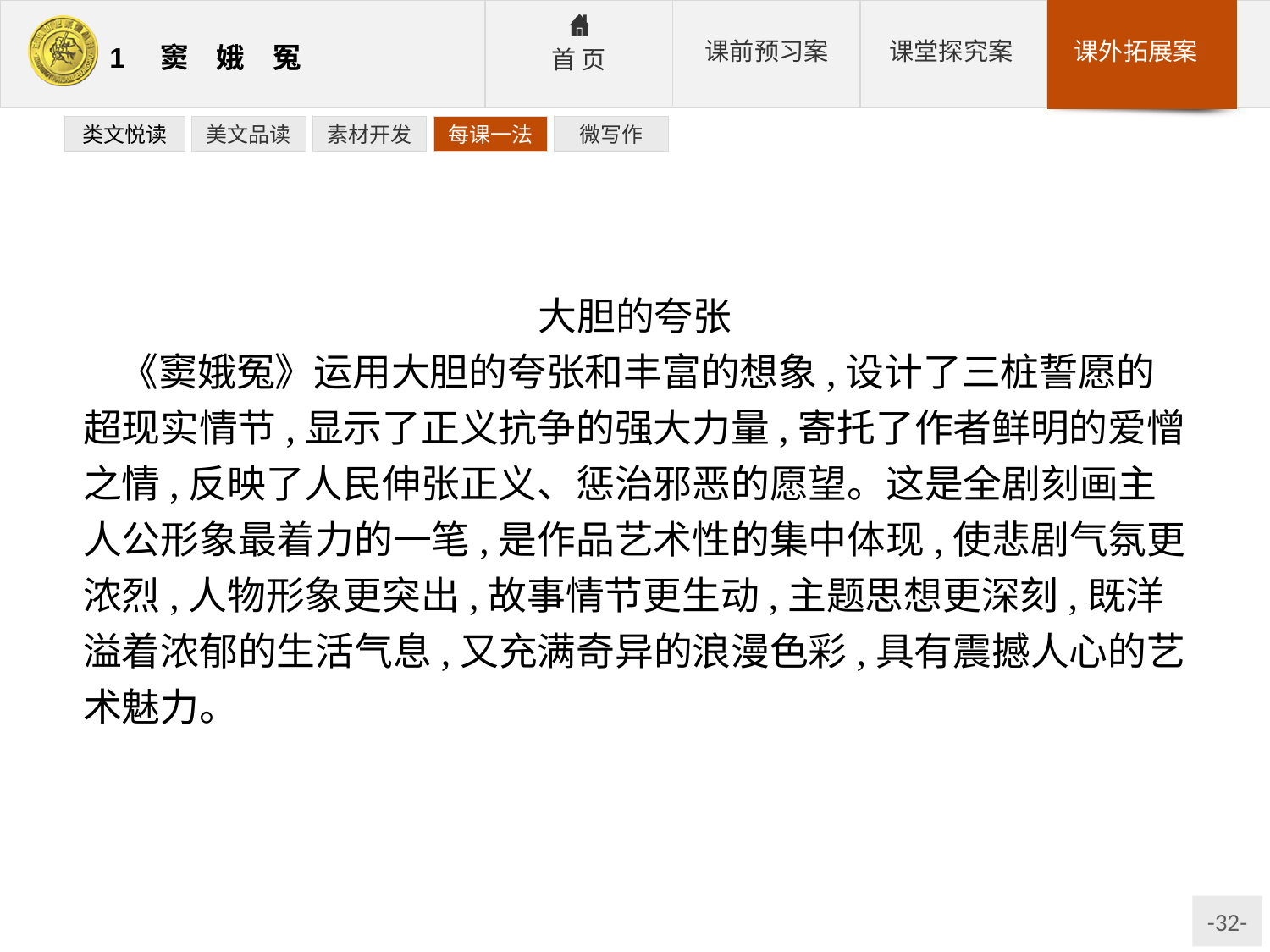

类文悦读
美文品读
素材开发
每课一法
微写作
大胆的夸张
《窦娥冤》运用大胆的夸张和丰富的想象,设计了三桩誓愿的超现实情节,显示了正义抗争的强大力量,寄托了作者鲜明的爱憎之情,反映了人民伸张正义、惩治邪恶的愿望。这是全剧刻画主人公形象最着力的一笔,是作品艺术性的集中体现,使悲剧气氛更浓烈,人物形象更突出,故事情节更生动,主题思想更深刻,既洋溢着浓郁的生活气息,又充满奇异的浪漫色彩,具有震撼人心的艺术魅力。